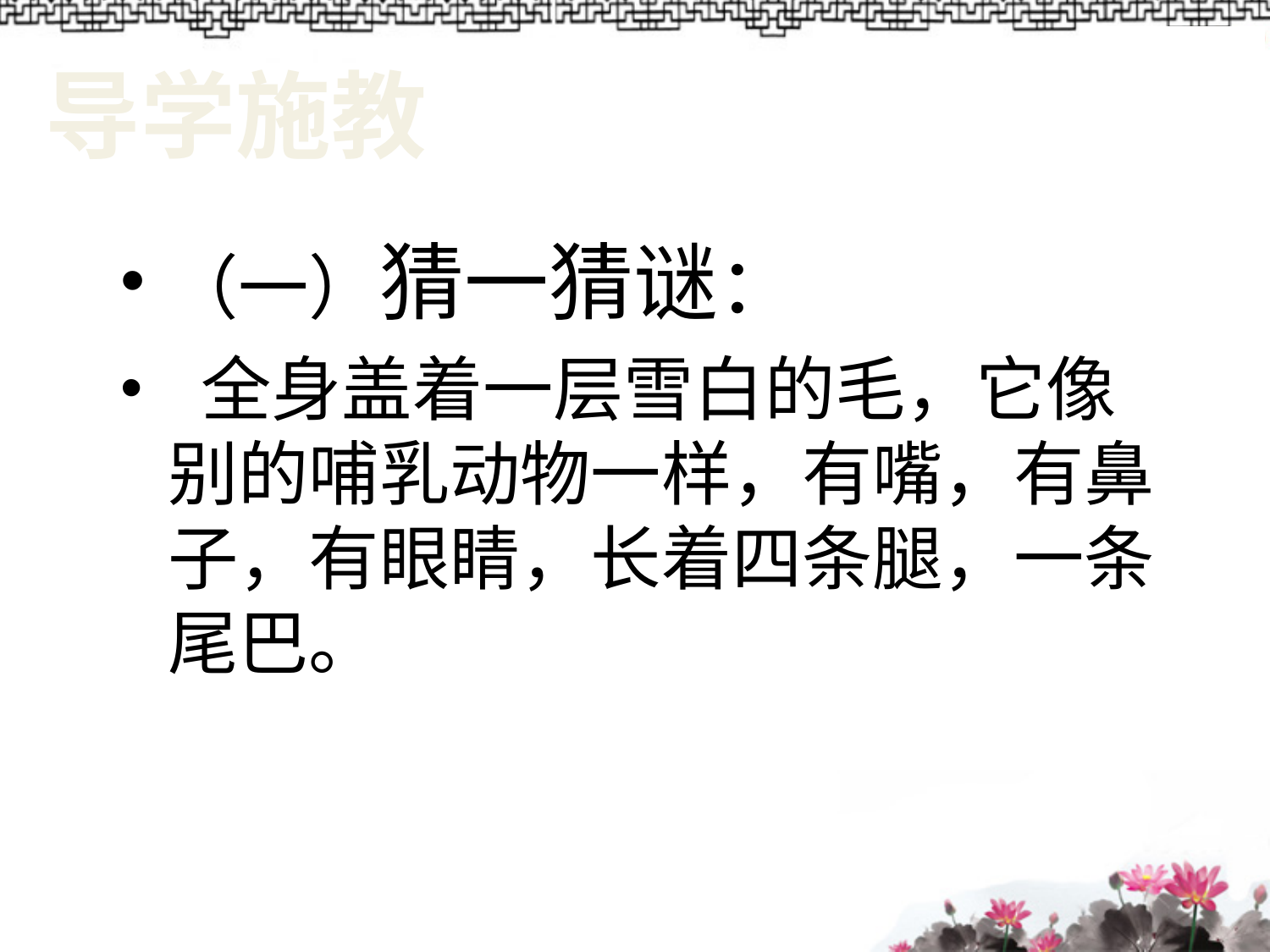

导学施教
（一）猜一猜谜：
 全身盖着一层雪白的毛，它像别的哺乳动物一样，有嘴，有鼻子，有眼睛，长着四条腿，一条尾巴。